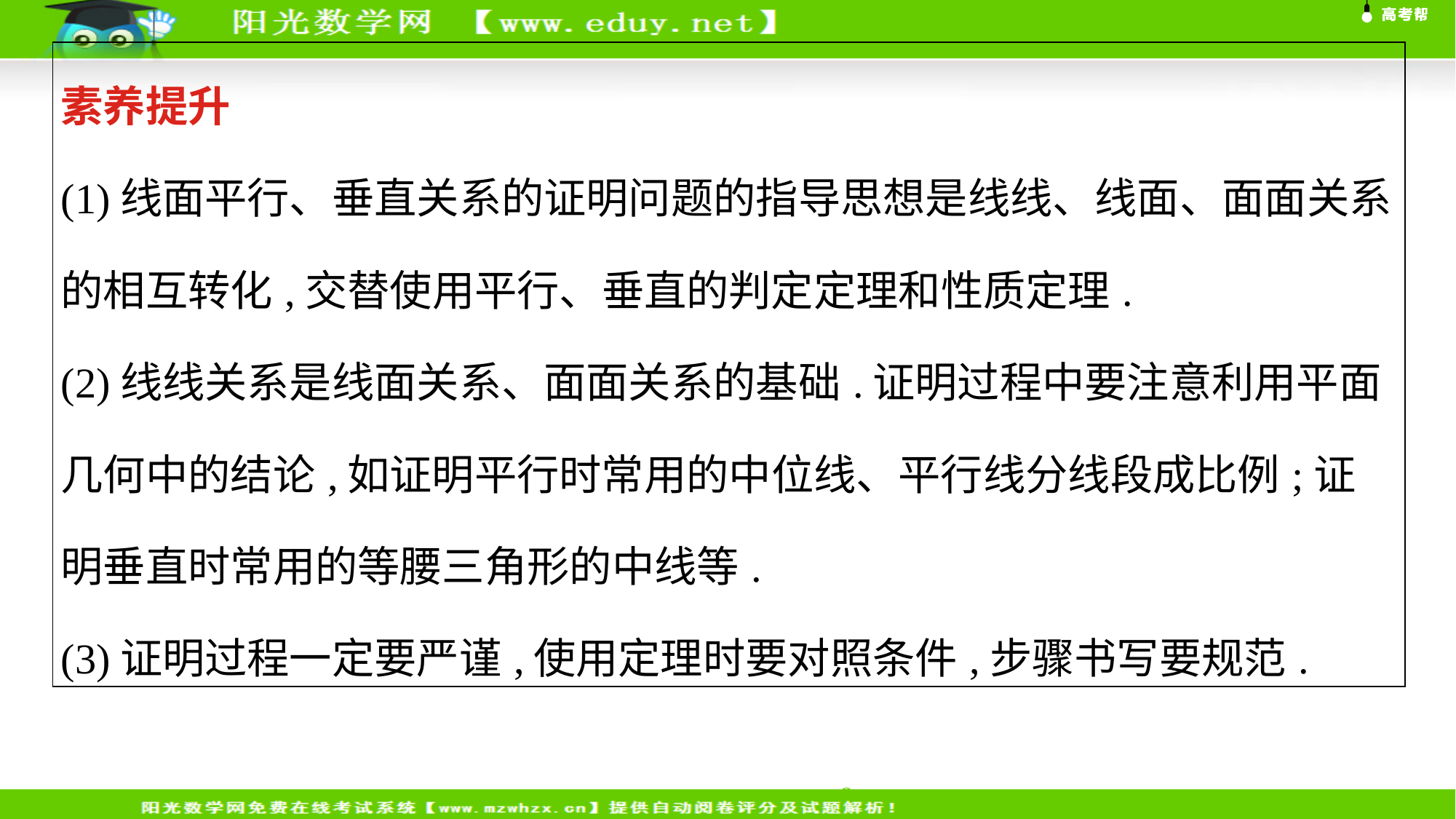

| 素养提升 (1)线面平行、垂直关系的证明问题的指导思想是线线、线面、面面关系的相互转化,交替使用平行、垂直的判定定理和性质定理. (2)线线关系是线面关系、面面关系的基础.证明过程中要注意利用平面几何中的结论,如证明平行时常用的中位线、平行线分线段成比例;证明垂直时常用的等腰三角形的中线等. (3)证明过程一定要严谨,使用定理时要对照条件,步骤书写要规范. |
| --- |